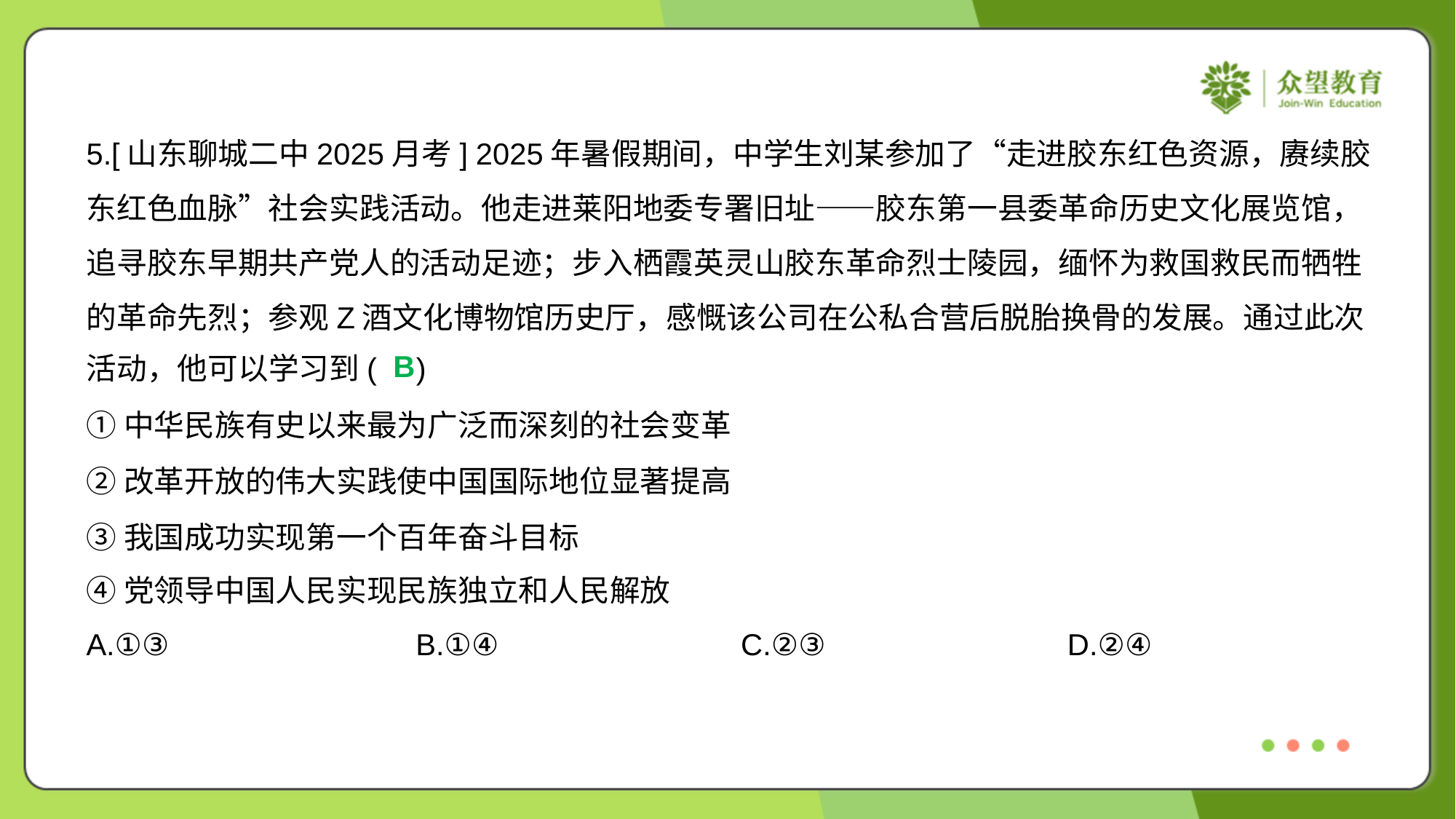

5.[山东聊城二中2025月考] 2025年暑假期间，中学生刘某参加了“走进胶东红色资源，赓续胶
东红色血脉”社会实践活动。他走进莱阳地委专署旧址——胶东第一县委革命历史文化展览馆，
追寻胶东早期共产党人的活动足迹；步入栖霞英灵山胶东革命烈士陵园，缅怀为救国救民而牺牲
的革命先烈；参观Z酒文化博物馆历史厅，感慨该公司在公私合营后脱胎换骨的发展。通过此次
活动，他可以学习到(     )
B
①中华民族有史以来最为广泛而深刻的社会变革
②改革开放的伟大实践使中国国际地位显著提高
③我国成功实现第一个百年奋斗目标
④党领导中国人民实现民族独立和人民解放
A.①③	B.①④	C.②③	D.②④